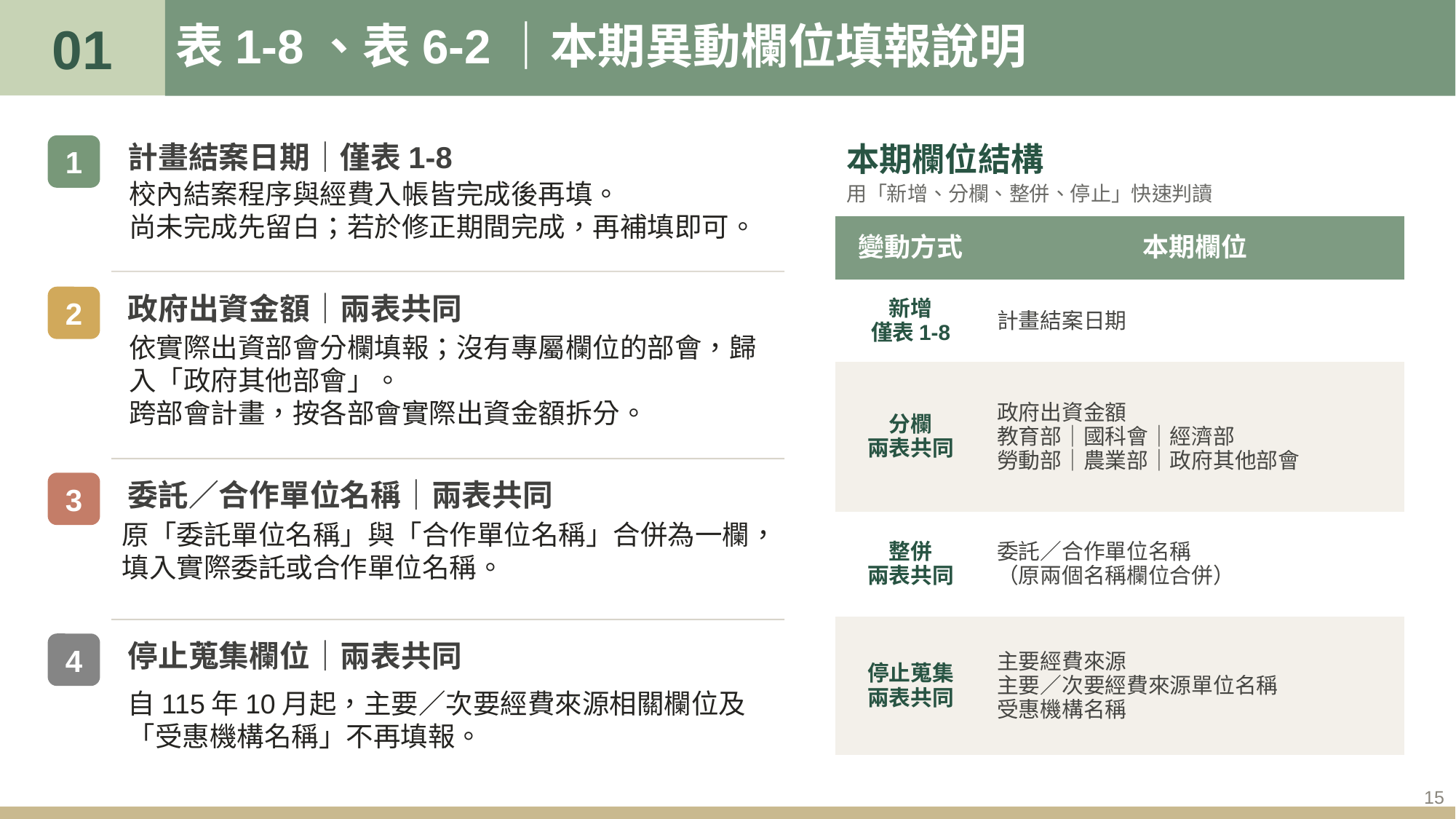

01
# 表1-8、表6-2｜本期異動欄位填報說明
計畫結案日期｜僅表1-8
本期欄位結構
1
校內結案程序與經費入帳皆完成後再填。
尚未完成先留白；若於修正期間完成，再補填即可。
用「新增、分欄、整併、停止」快速判讀
| 變動方式 | 本期欄位 |
| --- | --- |
| 新增 僅表1-8 | 計畫結案日期 |
| 分欄 兩表共同 | 政府出資金額 教育部｜國科會｜經濟部 勞動部｜農業部｜政府其他部會 |
| 整併 兩表共同 | 委託／合作單位名稱 （原兩個名稱欄位合併） |
| 停止蒐集 兩表共同 | 主要經費來源 主要／次要經費來源單位名稱 受惠機構名稱 |

政府出資金額｜兩表共同
2
依實際出資部會分欄填報；沒有專屬欄位的部會，歸入「政府其他部會」。
跨部會計畫，按各部會實際出資金額拆分。

委託／合作單位名稱｜兩表共同
3
原「委託單位名稱」與「合作單位名稱」合併為一欄，
填入實際委託或合作單位名稱。

停止蒐集欄位｜兩表共同
4
自115年10月起，主要／次要經費來源相關欄位及「受惠機構名稱」不再填報。
15